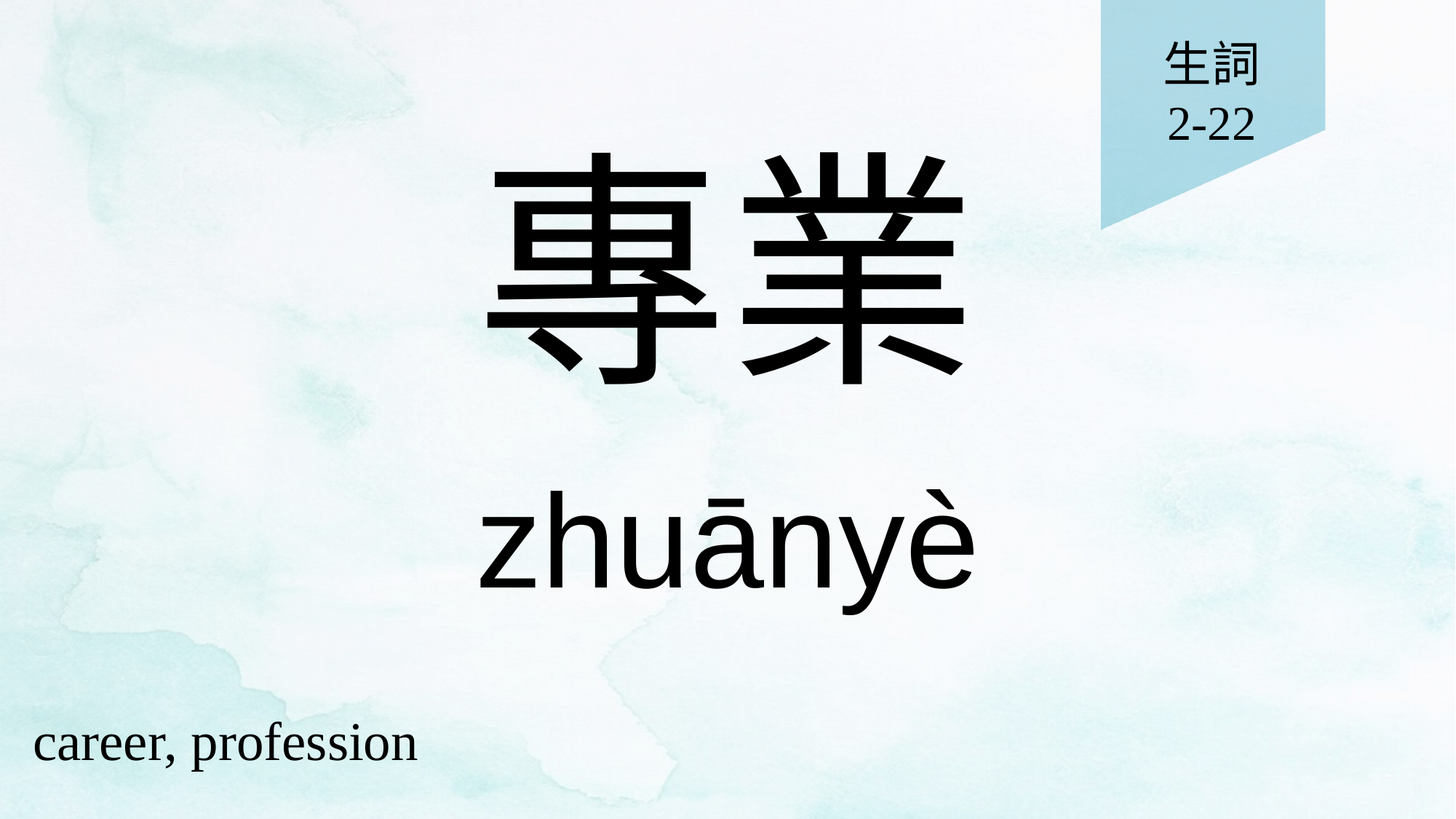

生詞
2-22
# 專業
zhuānyè
career, profession